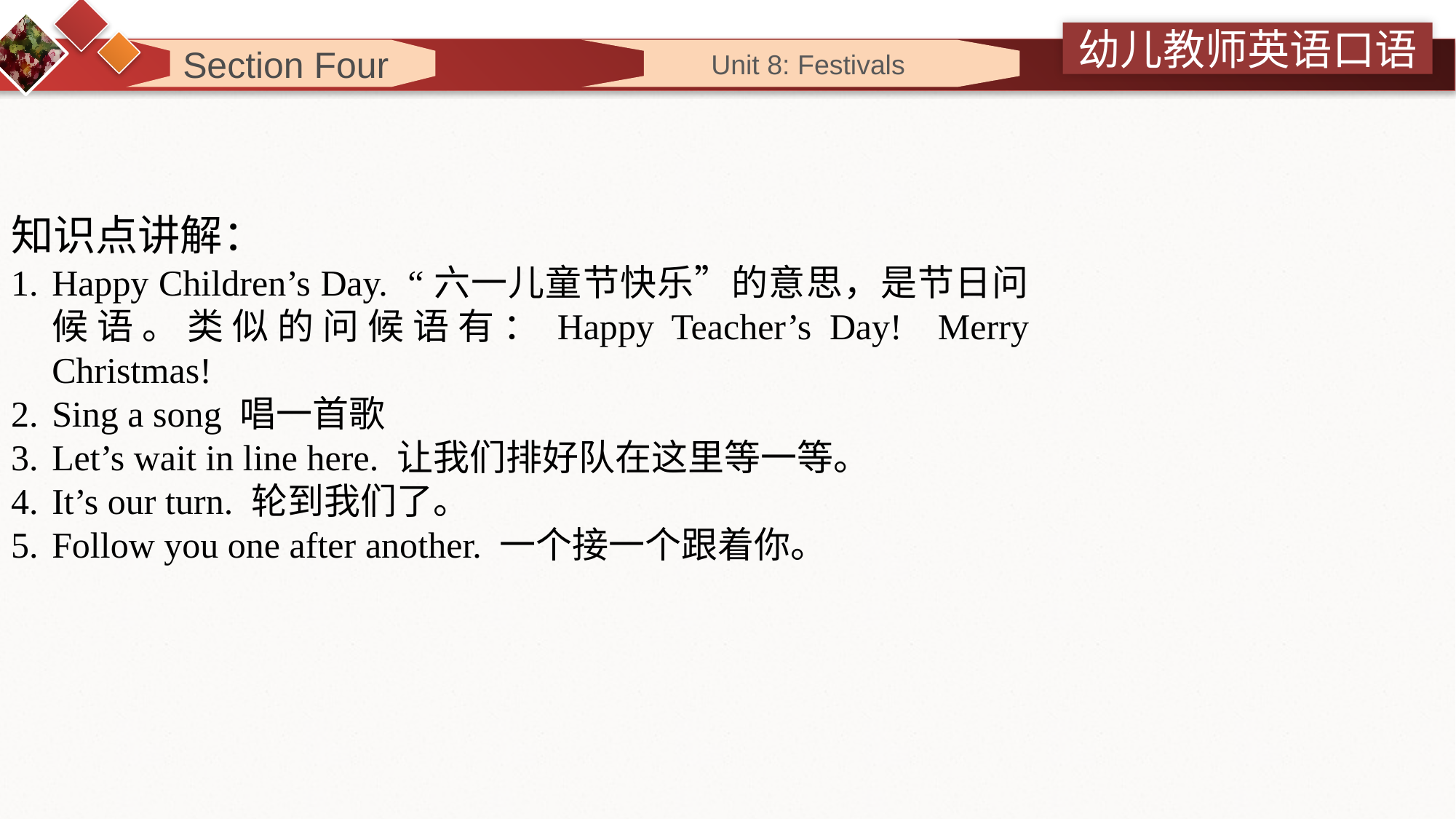

Section Four
  Unit 8: Festivals
知识点讲解：
Happy Children’s Day.  “六一儿童节快乐”的意思，是节日问候语。类似的问候语有：Happy Teacher’s Day!  Merry Christmas!
Sing a song 唱一首歌
Let’s wait in line here. 让我们排好队在这里等一等。
It’s our turn. 轮到我们了。
Follow you one after another. 一个接一个跟着你。